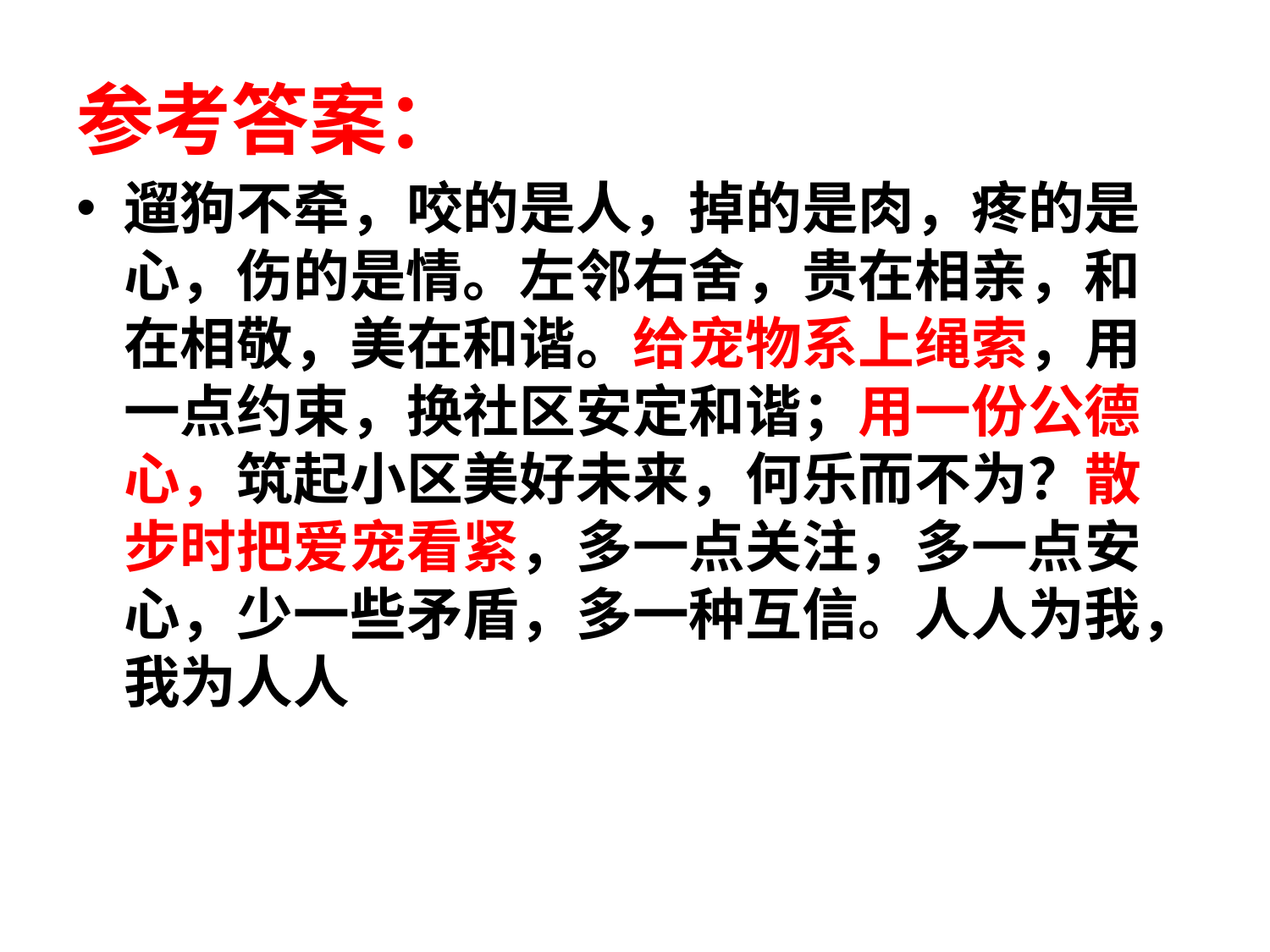

# 参考答案：
遛狗不牵，咬的是人，掉的是肉，疼的是心，伤的是情。左邻右舍，贵在相亲，和在相敬，美在和谐。给宠物系上绳索，用一点约束，换社区安定和谐；用一份公德心，筑起小区美好未来，何乐而不为？散步时把爱宠看紧，多一点关注，多一点安心，少一些矛盾，多一种互信。人人为我，我为人人